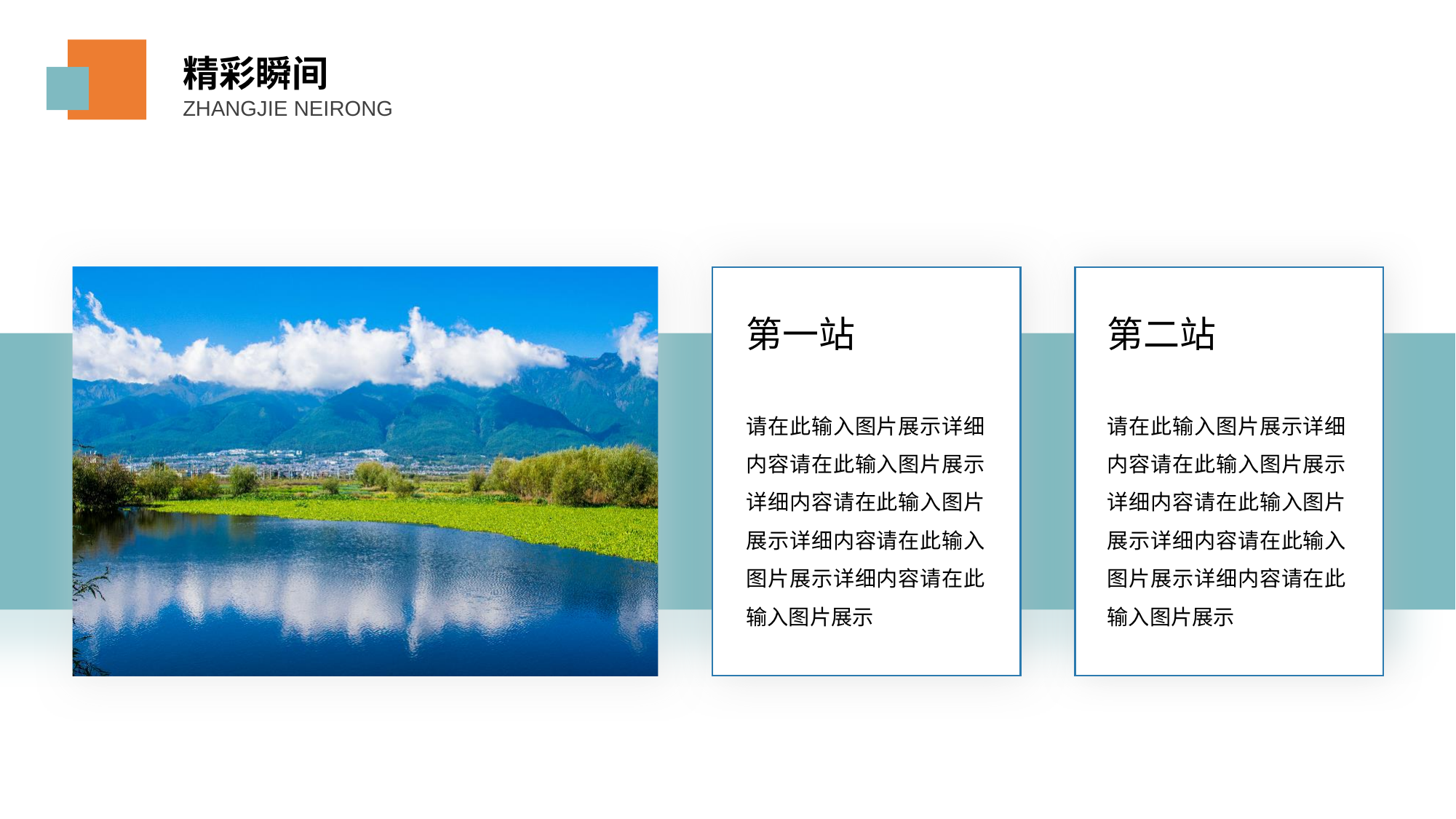

精彩瞬间
ZHANGJIE NEIRONG

你的体验很不错。这表明你的神经系统正进行很多调养，而生命力[气]正开始取代你减少的氧气
摄入。这就是为什么当你呼吸减慢时，你感觉舒服而没有紧张感的原因。这是气的正常效果，不会对
你有害，只要你不拔苗助长。

第一站
第二站

请在此输入图片展示详细内容请在此输入图片展示详细内容请在此输入图片展示详细内容请在此输入图片展示详细内容请在此输入图片展示
请在此输入图片展示详细内容请在此输入图片展示详细内容请在此输入图片展示详细内容请在此输入图片展示详细内容请在此输入图片展示